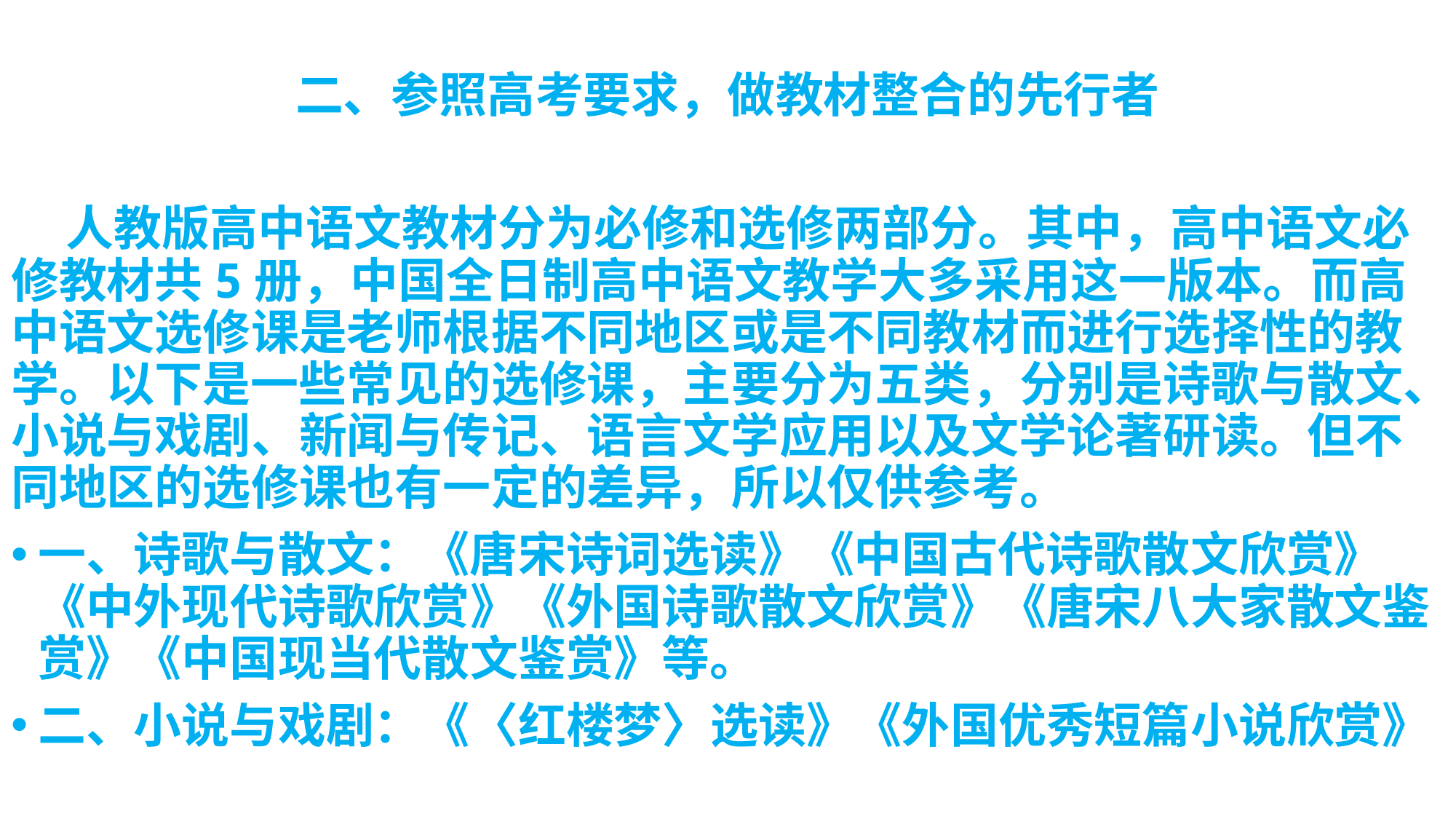

二、参照高考要求，做教材整合的先行者

    人教版高中语文教材分为必修和选修两部分。其中，高中语文必修教材共5册，中国全日制高中语文教学大多采用这一版本。而高中语文选修课是老师根据不同地区或是不同教材而进行选择性的教学。以下是一些常见的选修课，主要分为五类，分别是诗歌与散文、小说与戏剧、新闻与传记、语言文学应用以及文学论著研读。但不同地区的选修课也有一定的差异，所以仅供参考。
一、诗歌与散文：《唐宋诗词选读》《中国古代诗歌散文欣赏》《中外现代诗歌欣赏》《外国诗歌散文欣赏》《唐宋八大家散文鉴赏》《中国现当代散文鉴赏》等。
二、小说与戏剧：《〈红楼梦〉选读》《外国优秀短篇小说欣赏》
#